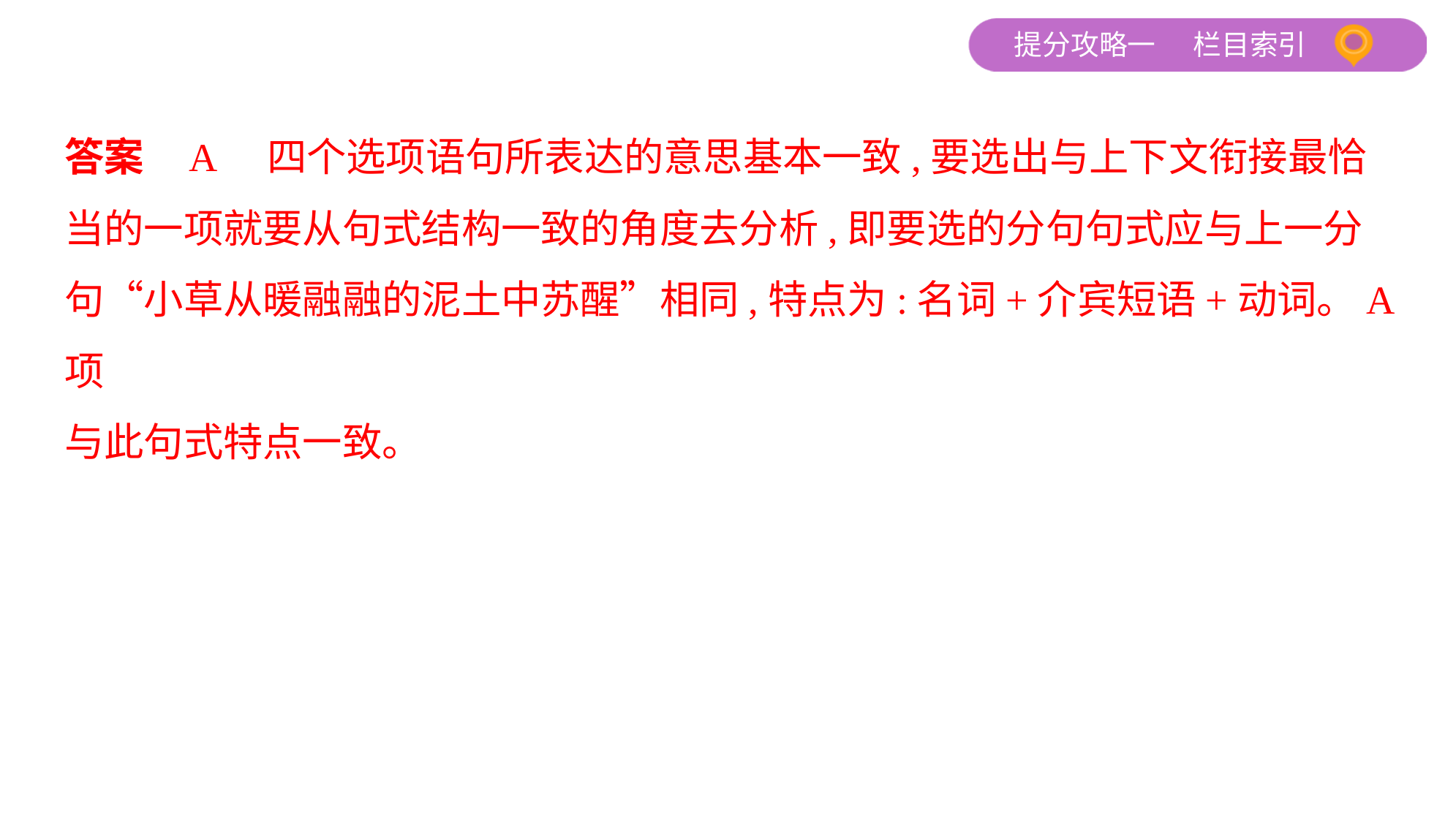

答案    A    四个选项语句所表达的意思基本一致,要选出与上下文衔接最恰
当的一项就要从句式结构一致的角度去分析,即要选的分句句式应与上一分
句“小草从暖融融的泥土中苏醒”相同,特点为:名词+介宾短语+动词。A项
与此句式特点一致。